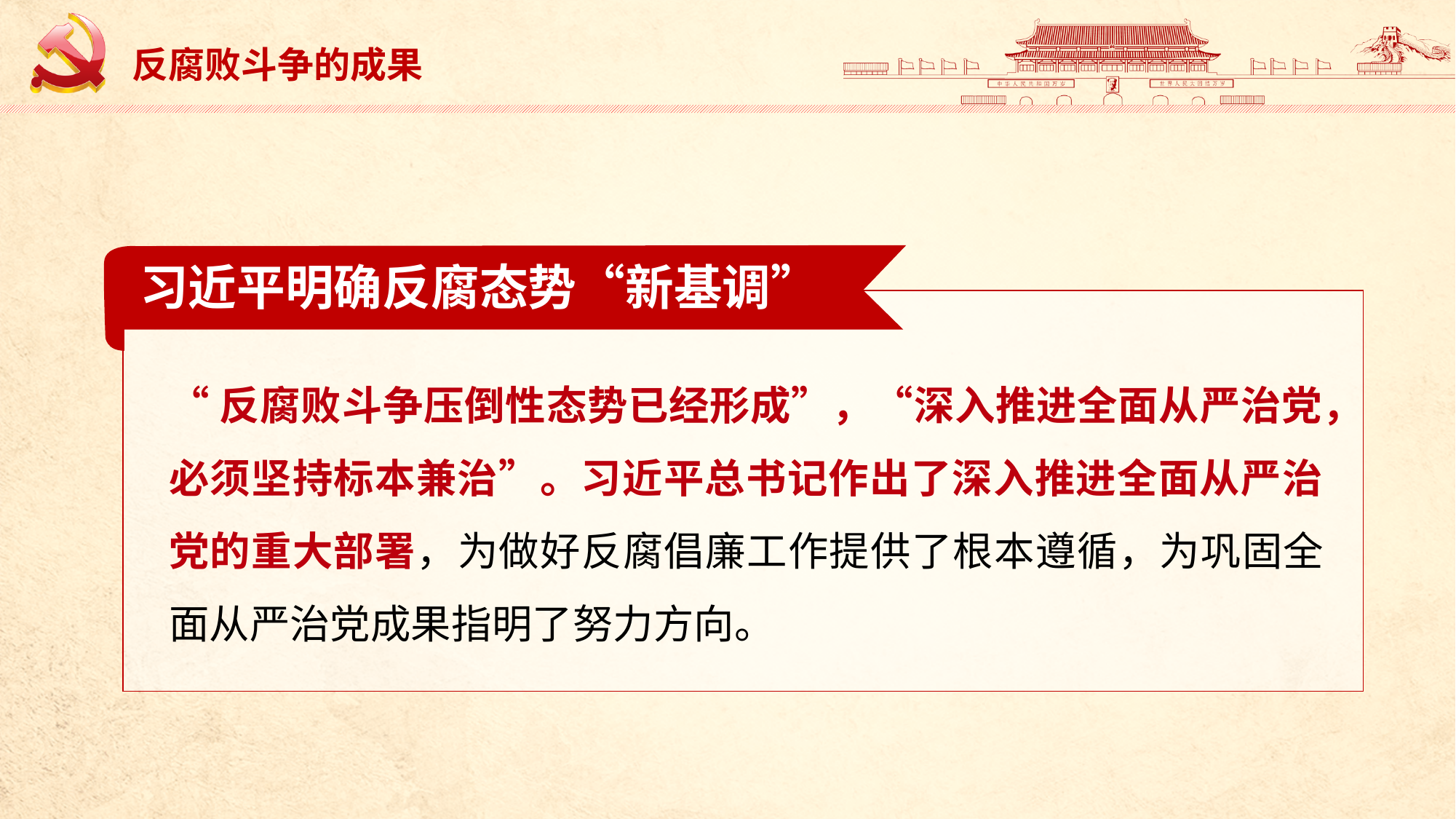

反腐败斗争的成果

习近平明确反腐态势“新基调”

“反腐败斗争压倒性态势已经形成”，“深入推进全面从严治党，必须坚持标本兼治”。习近平总书记作出了深入推进全面从严治党的重大部署，为做好反腐倡廉工作提供了根本遵循，为巩固全面从严治党成果指明了努力方向。